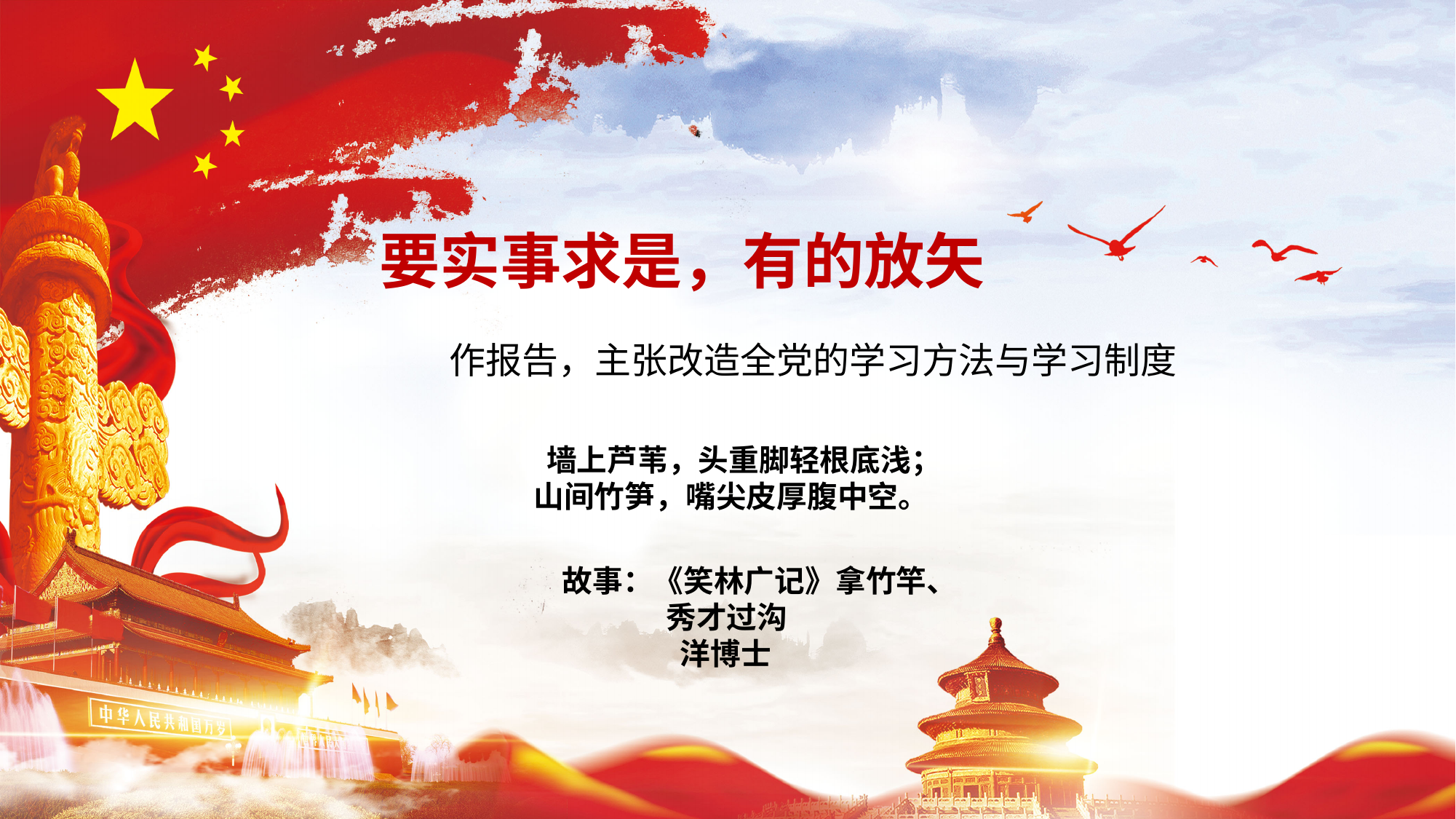

# 要实事求是，有的放矢
作报告，主张改造全党的学习方法与学习制度
 墙上芦苇，头重脚轻根底浅；
山间竹笋，嘴尖皮厚腹中空。
故事：《笑林广记》拿竹竿、
              秀才过沟
                洋博士